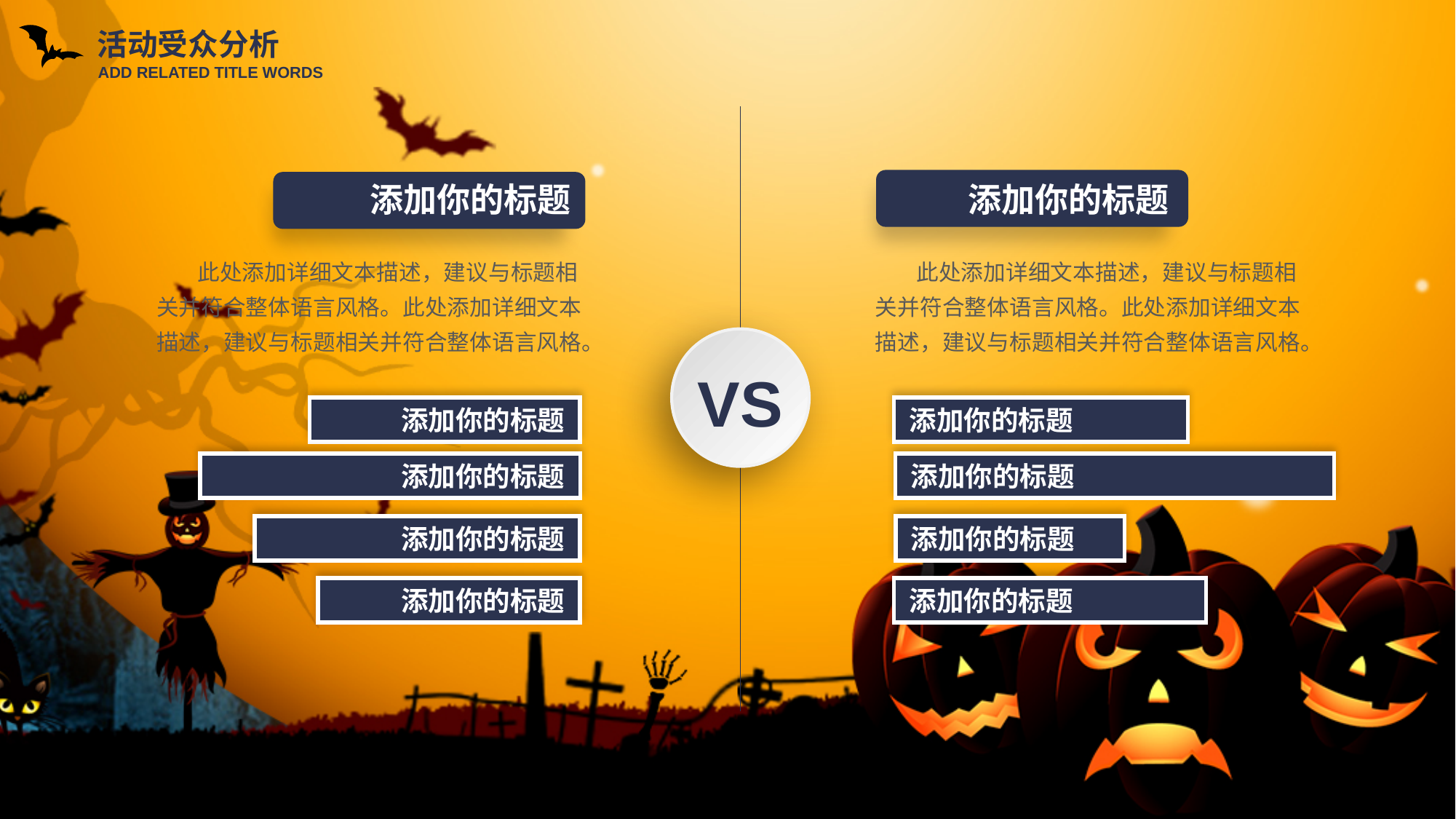

活动受众分析
ADD RELATED TITLE WORDS

添加你的标题
添加你的标题

       此处添加详细文本描述，建议与标题相关并符合整体语言风格。此处添加详细文本描述，建议与标题相关并符合整体语言风格。

       此处添加详细文本描述，建议与标题相关并符合整体语言风格。此处添加详细文本描述，建议与标题相关并符合整体语言风格。

VS
添加你的标题
添加你的标题
添加你的标题
添加你的标题
添加你的标题
添加你的标题
添加你的标题
添加你的标题